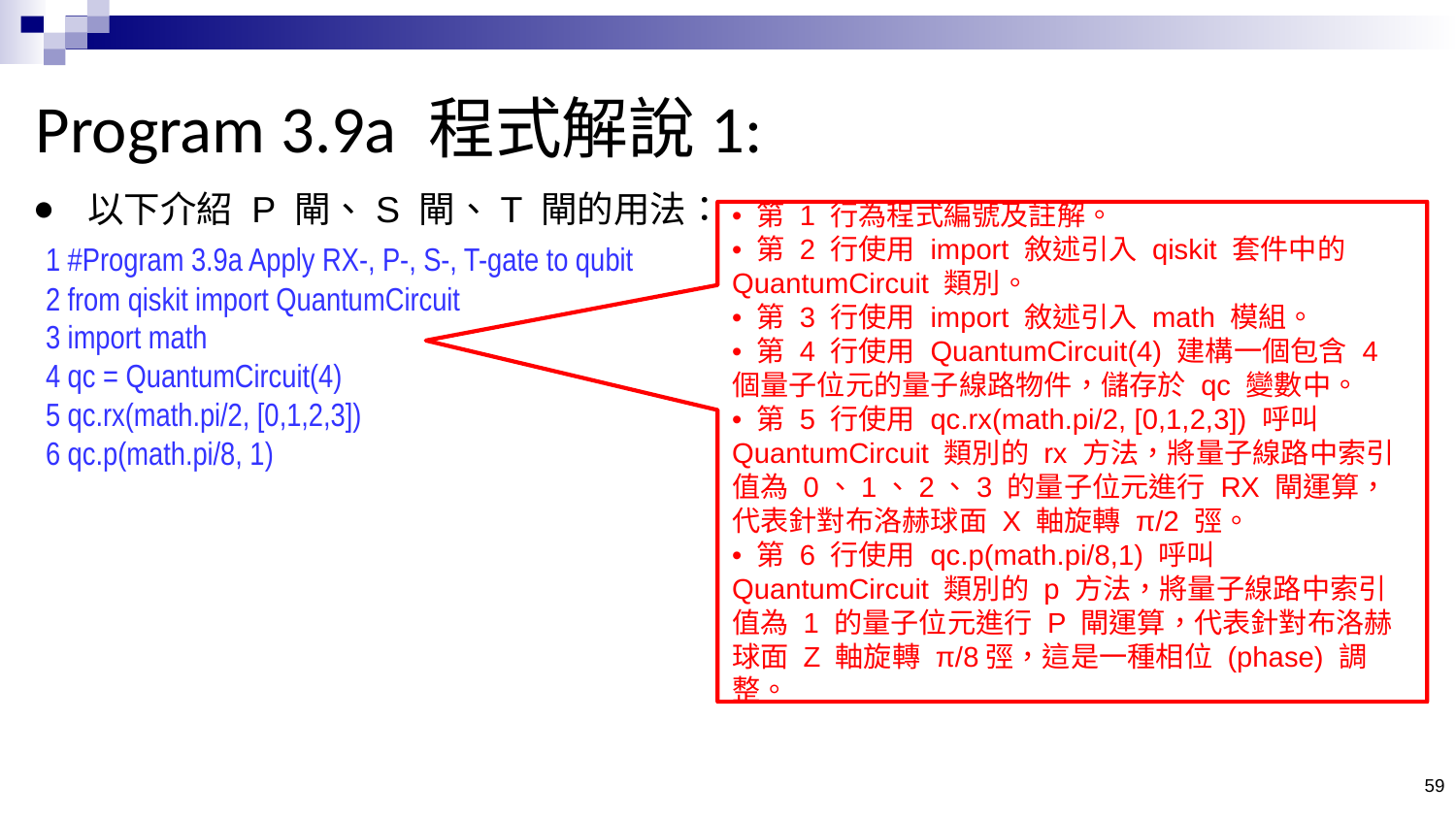

# Program 3.9a 程式解說1:
以下介紹 P 閘、S 閘、T 閘的用法：
• 第 1 行為程式編號及註解。
• 第 2 行使用 import 敘述引入 qiskit 套件中的 QuantumCircuit 類別。
• 第 3 行使用 import 敘述引入 math 模組。
• 第 4 行使用 QuantumCircuit(4) 建構一個包含 4 個量子位元的量子線路物件，儲存於 qc 變數中。
• 第 5 行使用 qc.rx(math.pi/2, [0,1,2,3]) 呼叫 QuantumCircuit 類別的 rx 方法，將量子線路中索引值為 0、1、2、3 的量子位元進行 RX 閘運算，代表針對布洛赫球面 X 軸旋轉 π/2 弳。
• 第 6 行使用 qc.p(math.pi/8,1) 呼叫 QuantumCircuit 類別的 p 方法，將量子線路中索引值為 1 的量子位元進行 P 閘運算，代表針對布洛赫球面 Z 軸旋轉 π/8弳，這是一種相位 (phase) 調整。
 1 #Program 3.9a Apply RX-, P-, S-, T-gate to qubit
 2 from qiskit import QuantumCircuit
 3 import math
 4 qc = QuantumCircuit(4)
 5 qc.rx(math.pi/2, [0,1,2,3])
 6 qc.p(math.pi/8, 1)
59